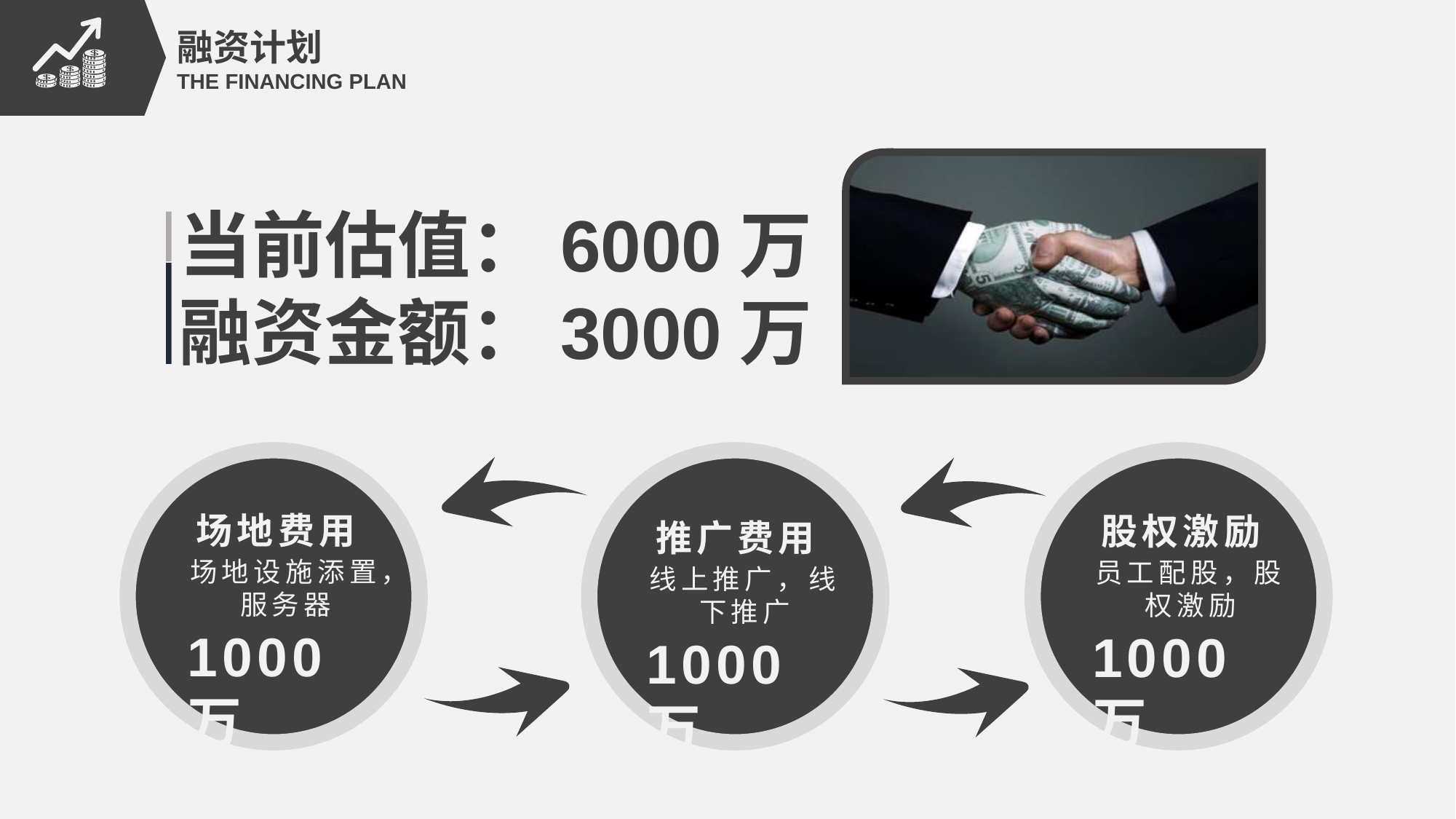

融资计划
THE FINANCING PLAN

当前估值：6000万
融资金额：3000万

推广费用
线上推广，线下推广
1000万

股权激励
员工配股，股权激励
1000万

场地费用
场地设施添置，服务器
1000万